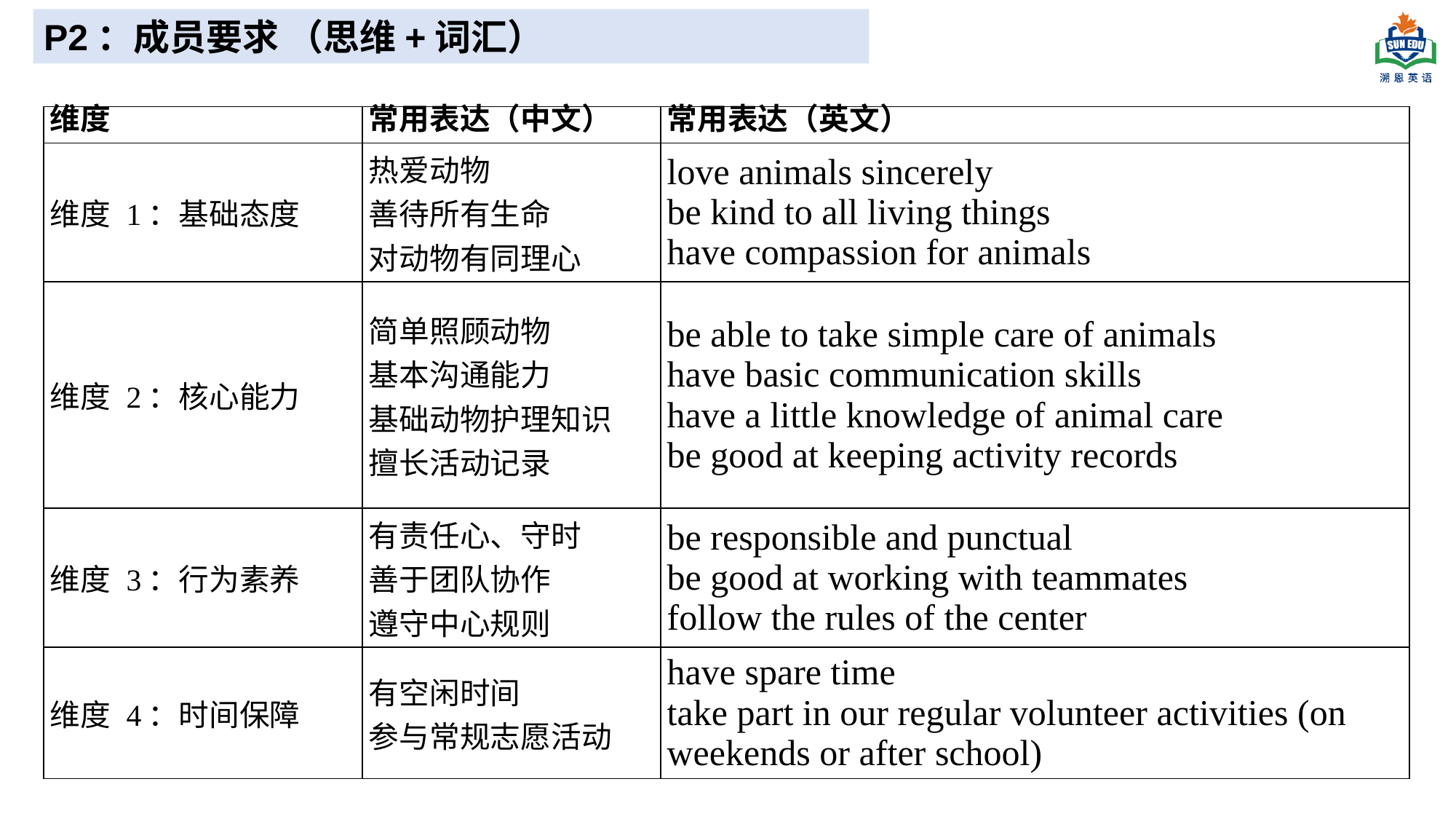

P2：成员要求 （思维+词汇）
| 维度 | 常用表达（中文） | 常用表达（英文） |
| --- | --- | --- |
| 维度 1：基础态度 | 热爱动物 善待所有生命 对动物有同理心 | love animals sincerely be kind to all living things have compassion for animals |
| 维度 2：核心能力 | 简单照顾动物 基本沟通能力 基础动物护理知识 擅长活动记录 | be able to take simple care of animals have basic communication skills have a little knowledge of animal care be good at keeping activity records |
| 维度 3：行为素养 | 有责任心、守时 善于团队协作 遵守中心规则 | be responsible and punctual be good at working with teammates follow the rules of the center |
| 维度 4：时间保障 | 有空闲时间 参与常规志愿活动 | have spare time take part in our regular volunteer activities (on weekends or after school) |